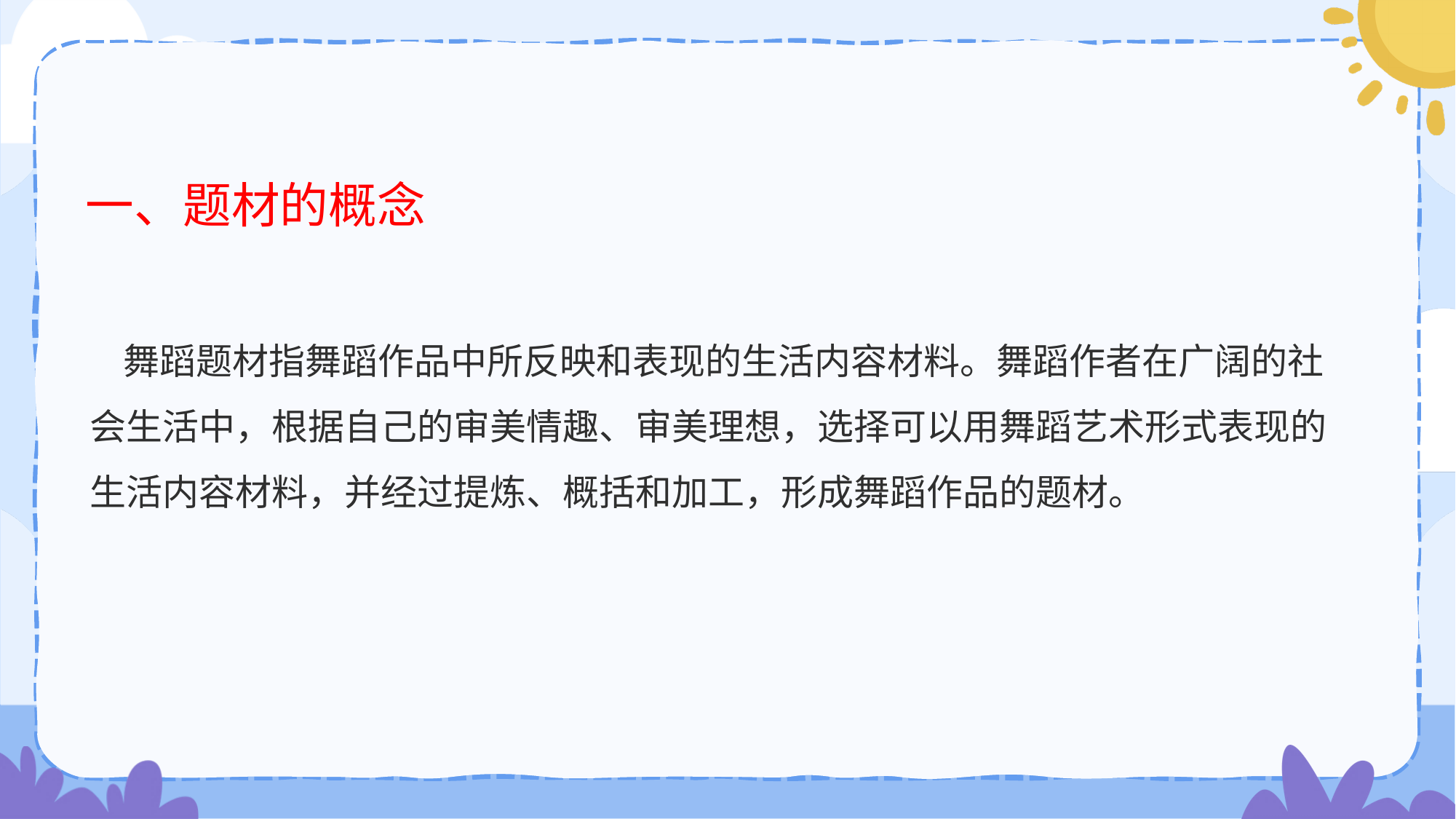

# 一、题材的概念
   舞蹈题材指舞蹈作品中所反映和表现的生活内容材料。舞蹈作者在广阔的社会生活中，根据自己的审美情趣、审美理想，选择可以用舞蹈艺术形式表现的生活内容材料，并经过提炼、概括和加工，形成舞蹈作品的题材。